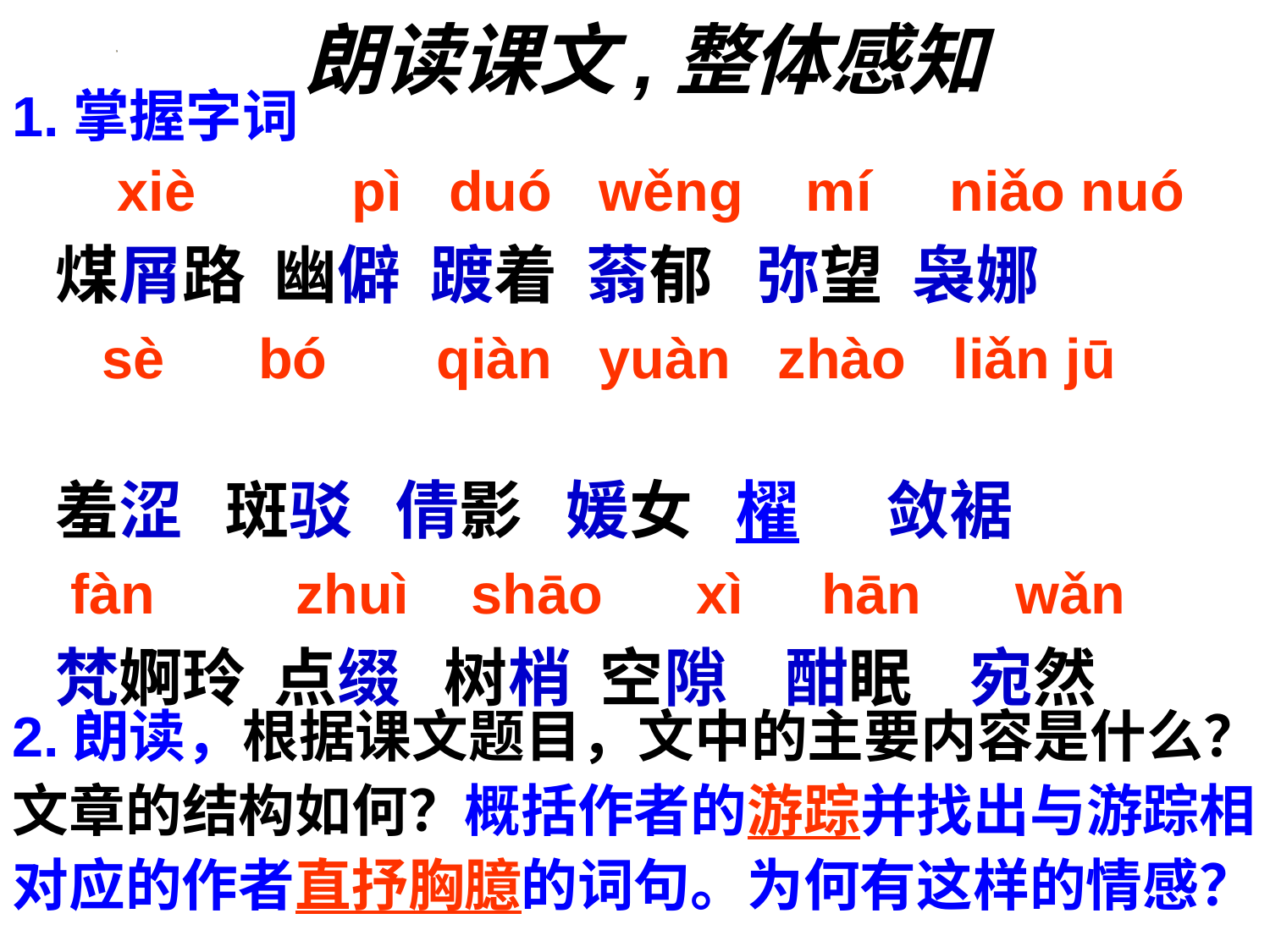

# 朗读课文,整体感知
1.掌握字词
    xiè          pì   duó   wěng    mí     niǎo nuó
煤屑路  幽僻  踱着  蓊郁   弥望  袅娜
   sè      bó       qiàn   yuàn   zhào   liǎn jū
羞涩   斑驳   倩影   媛女   櫂      敛裾
 fàn         zhuì    shāo      xì     hān      wǎn
梵婀玲  点缀   树梢  空隙    酣眠    宛然
2.朗读，根据课文题目，文中的主要内容是什么？文章的结构如何？概括作者的游踪并找出与游踪相对应的作者直抒胸臆的词句。为何有这样的情感？